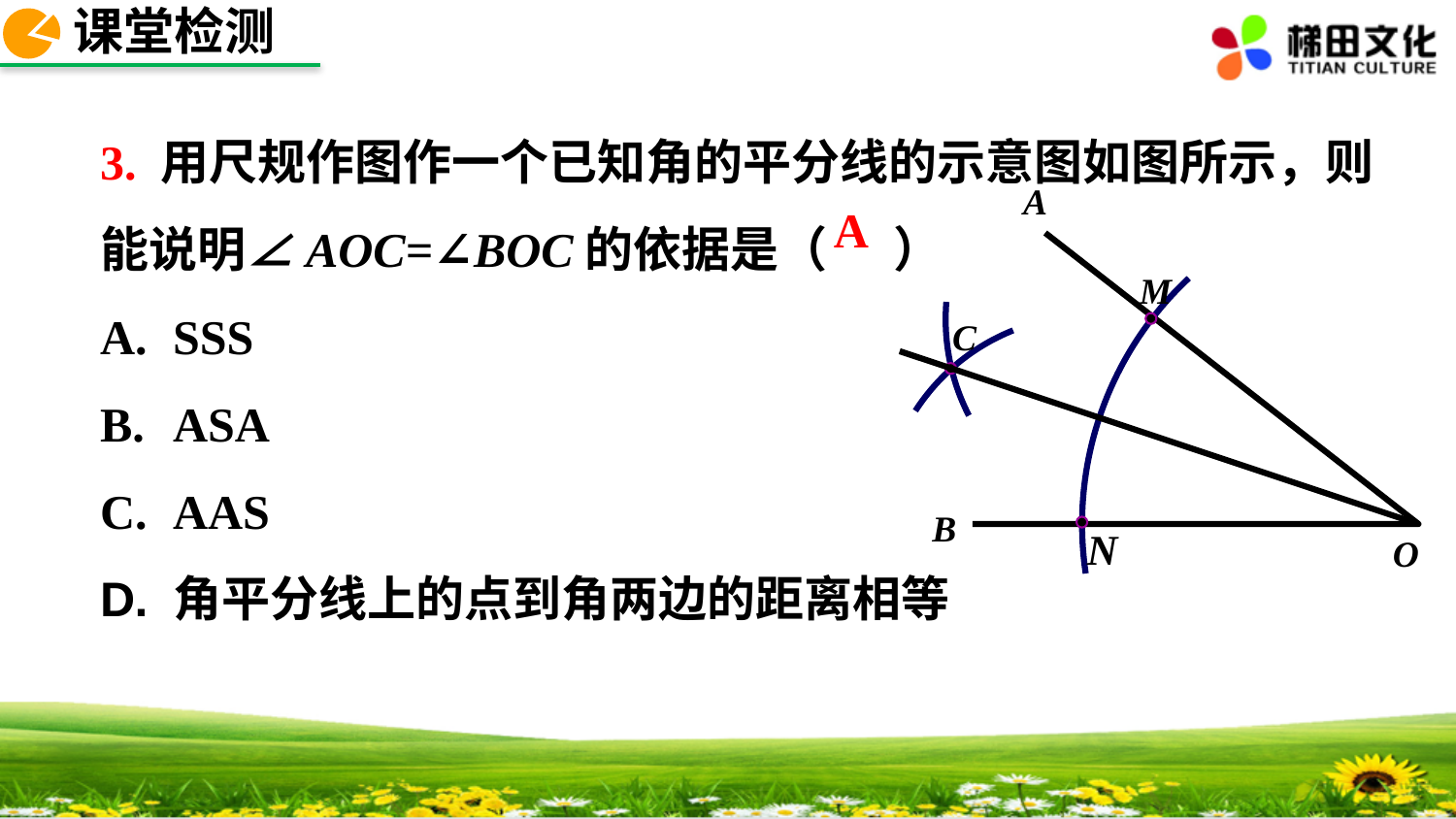

课堂检测

3. 用尺规作图作一个已知角的平分线的示意图如图所示，则能说明∠AOC=∠BOC的依据是（      ）
SSS
ASA
AAS
角平分线上的点到角两边的距离相等
A

M

C

B
N

O
A